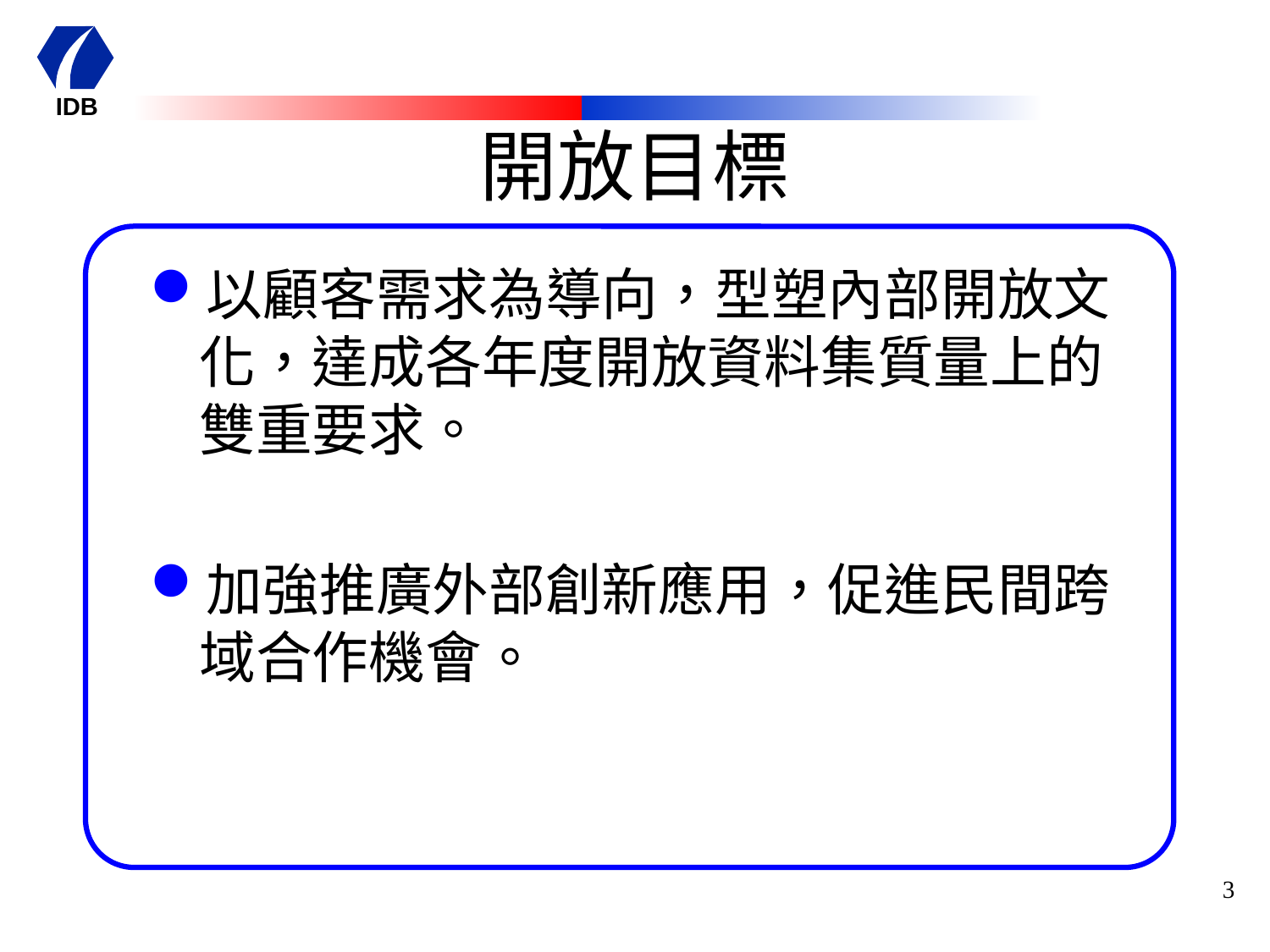

# 開放目標
以顧客需求為導向，型塑內部開放文化，達成各年度開放資料集質量上的雙重要求。

加強推廣外部創新應用，促進民間跨域合作機會。

3